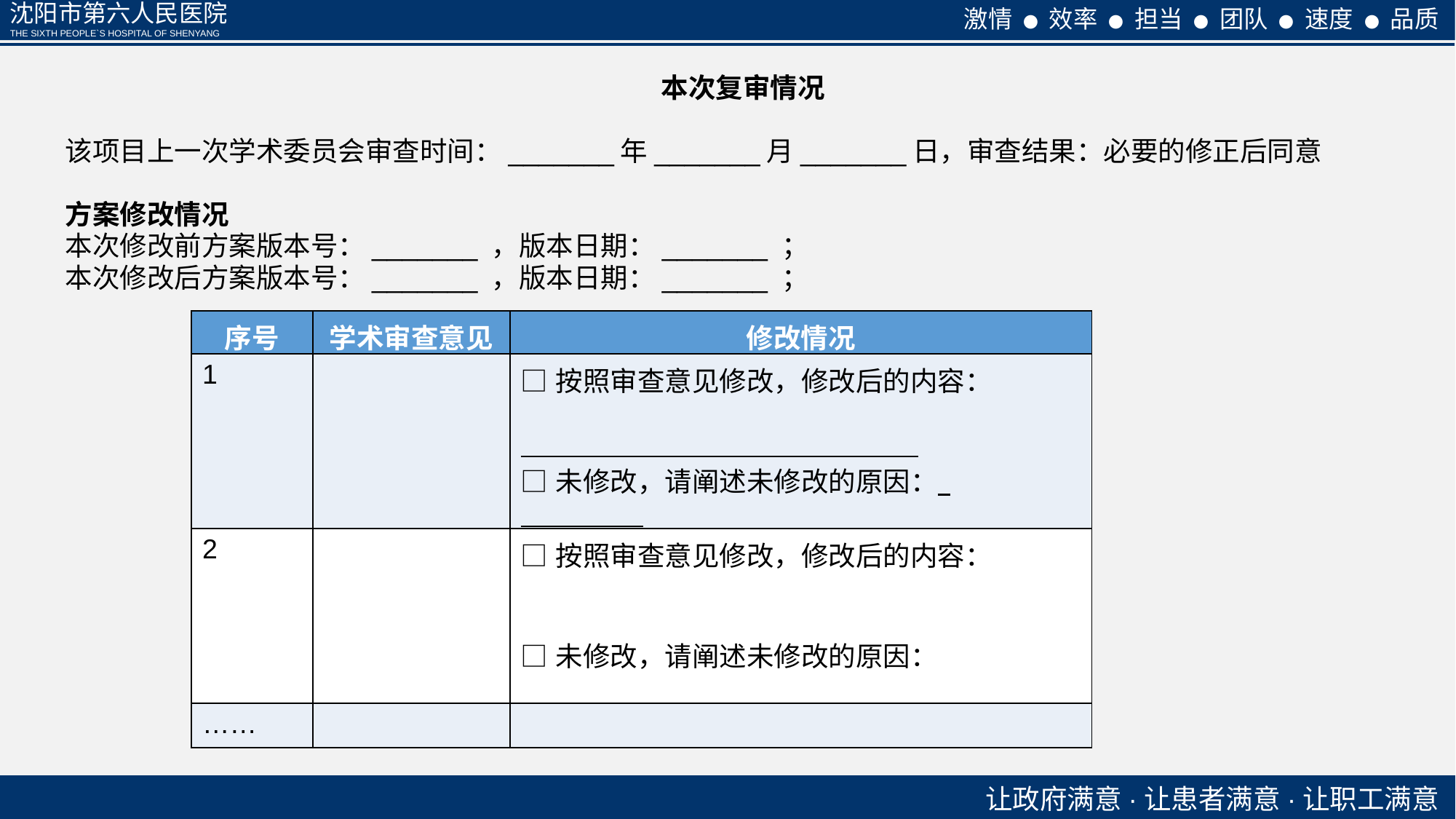

沈阳市第六人民医院
THE SIXTH PEOPLE`S HOSPITAL OF SHENYANG
激情  ●  效率  ●  担当  ●  团队  ●  速度  ●  品质
本次复审情况

该项目上一次学术委员会审查时间：_______年_______月_______日，审查结果：必要的修正后同意

方案修改情况
本次修改前方案版本号：_______ ，版本日期：_______ ；
本次修改后方案版本号：_______ ，版本日期：_______ ；

| 序号 | 学术审查意见 | 修改情况 |
| --- | --- | --- |
| 1 |  | □按照审查意见修改，修改后的内容： □未修改，请阐述未修改的原因： |
| 2 |  | □按照审查意见修改，修改后的内容： □未修改，请阐述未修改的原因： |
| …… |  |  |
让政府满意·让患者满意·让职工满意